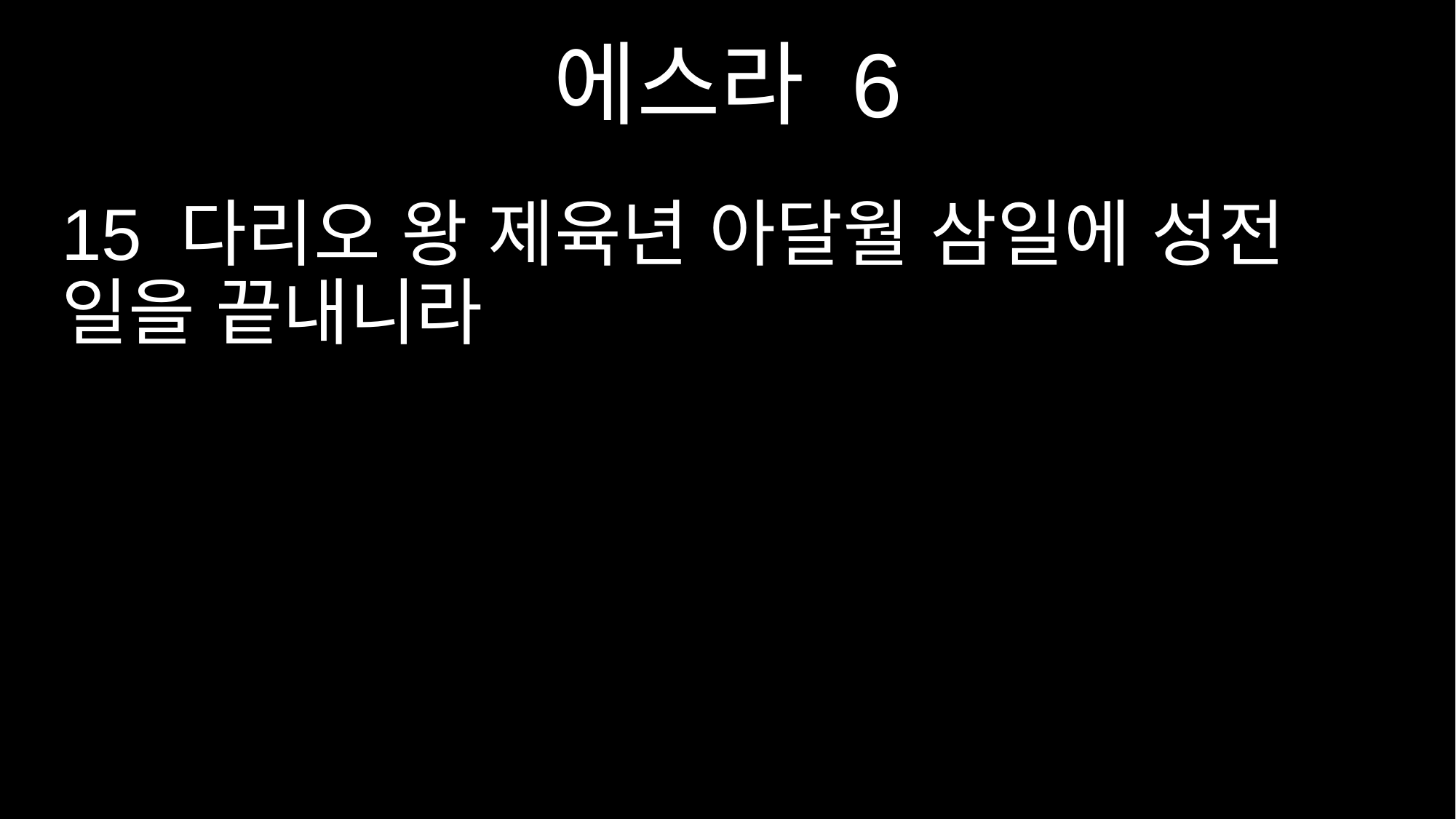

에스라 6
15 다리오 왕 제육년 아달월 삼일에 성전 일을 끝내니라